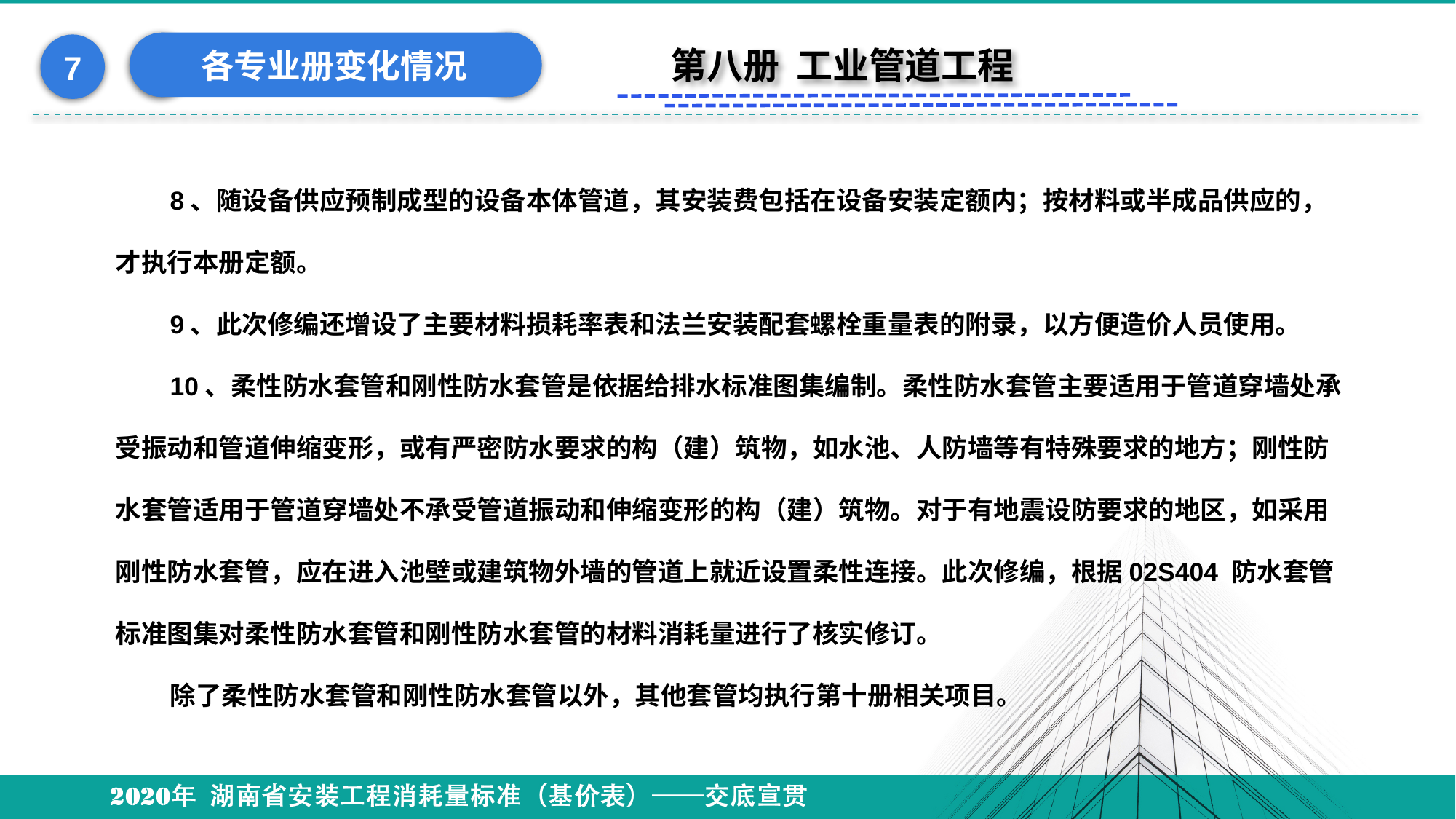

各专业册变化情况

7
第八册  工业管道工程
8、随设备供应预制成型的设备本体管道，其安装费包括在设备安装定额内；按材料或半成品供应的，才执行本册定额。
9、此次修编还增设了主要材料损耗率表和法兰安装配套螺栓重量表的附录，以方便造价人员使用。
10、柔性防水套管和刚性防水套管是依据给排水标准图集编制。柔性防水套管主要适用于管道穿墙处承受振动和管道伸缩变形，或有严密防水要求的构（建）筑物，如水池、人防墙等有特殊要求的地方；刚性防水套管适用于管道穿墙处不承受管道振动和伸缩变形的构（建）筑物。对于有地震设防要求的地区，如采用刚性防水套管，应在进入池壁或建筑物外墙的管道上就近设置柔性连接。此次修编，根据02S404 防水套管标准图集对柔性防水套管和刚性防水套管的材料消耗量进行了核实修订。
除了柔性防水套管和刚性防水套管以外，其他套管均执行第十册相关项目。